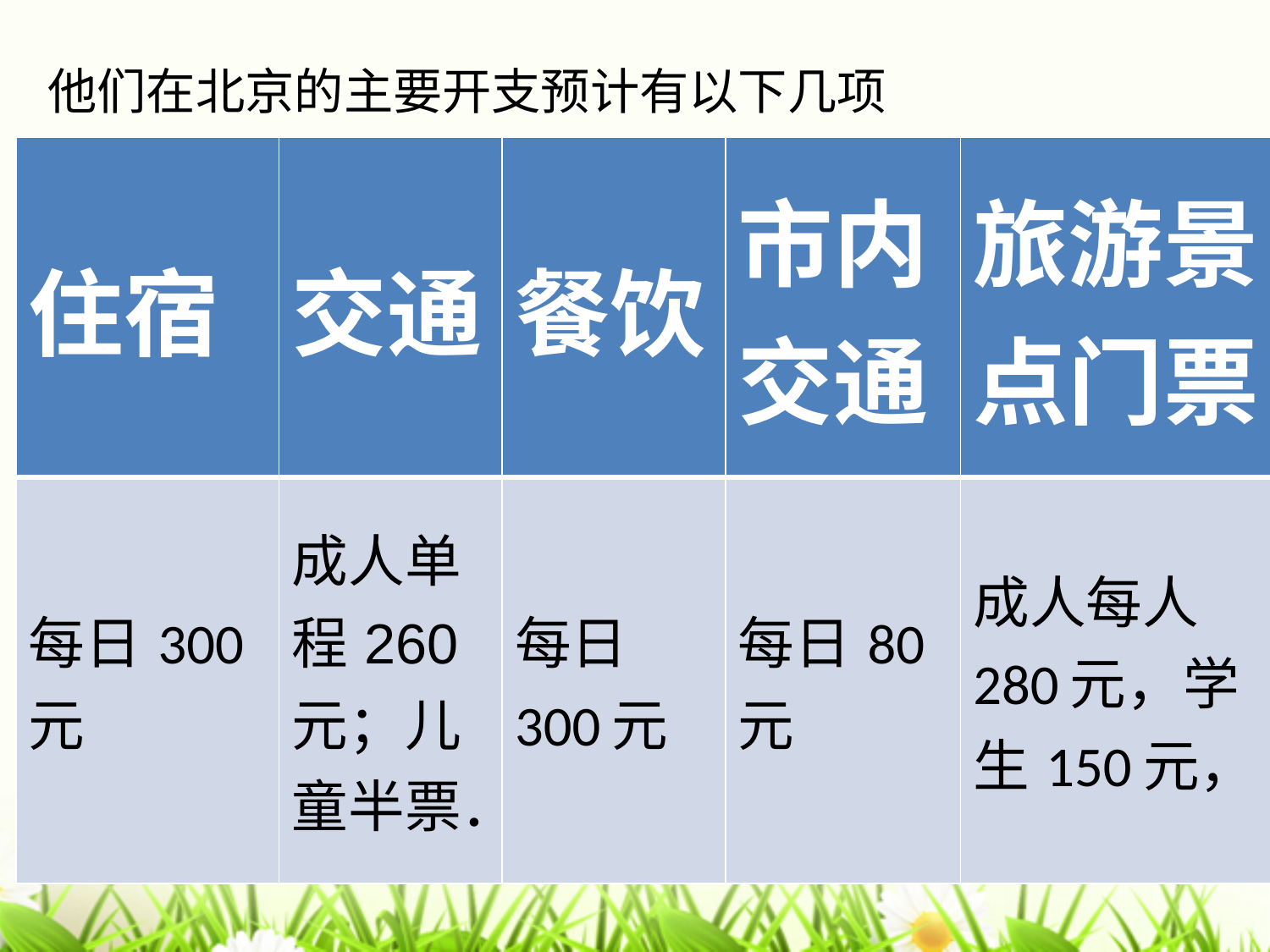

他们在北京的主要开支预计有以下几项
| 住宿 | 交通 | 餐饮 | 市内交通 | 旅游景点门票 |
| --- | --- | --- | --- | --- |
| 每日300元 | 成人单程260元；儿童半票． | 每日300元 | 每日80元 | 成人每人280元，学生150元， |